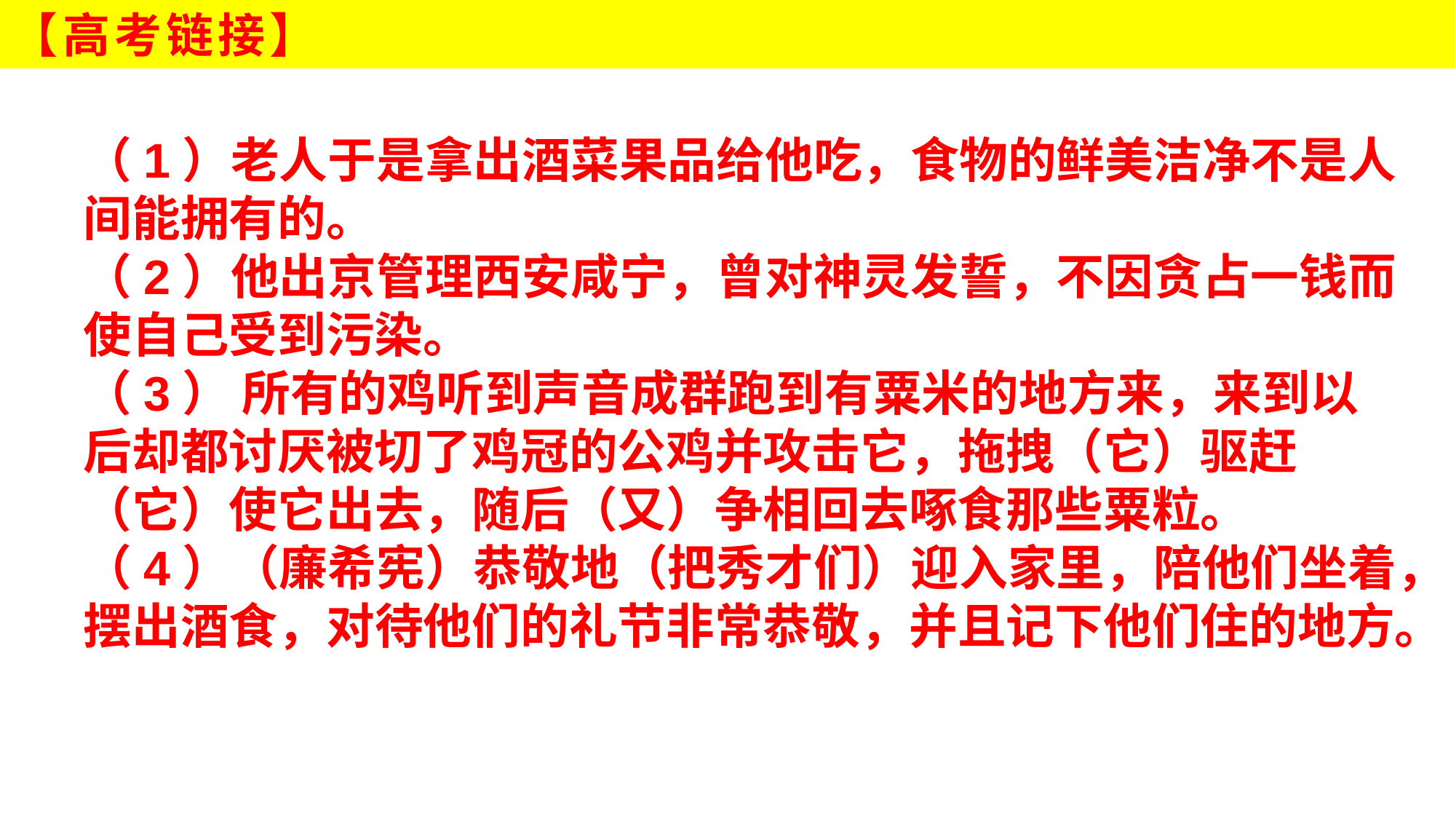

# 【高考链接】
（1）老人于是拿出酒菜果品给他吃，食物的鲜美洁净不是人间能拥有的。
（2）他出京管理西安咸宁，曾对神灵发誓，不因贪占一钱而使自己受到污染。
（3） 所有的鸡听到声音成群跑到有粟米的地方来，来到以后却都讨厌被切了鸡冠的公鸡并攻击它，拖拽（它）驱赶（它）使它出去，随后（又）争相回去啄食那些粟粒。
（4）（廉希宪）恭敬地（把秀才们）迎入家里，陪他们坐着，摆出酒食，对待他们的礼节非常恭敬，并且记下他们住的地方。